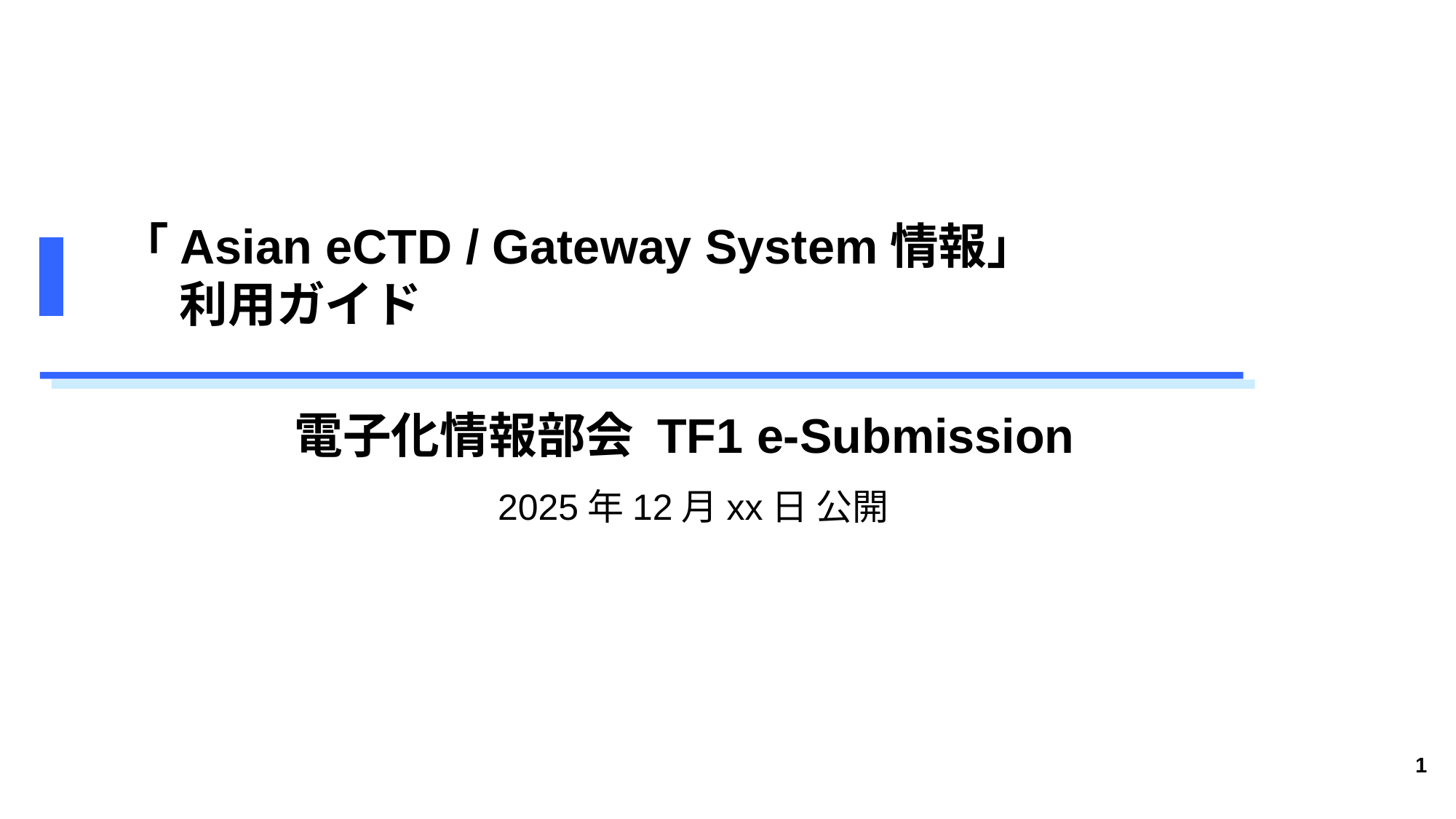

# 「Asian eCTD / Gateway System情報」 　 利用ガイド
電子化情報部会 TF1 e-Submission

2025年12月xx日 公開
1